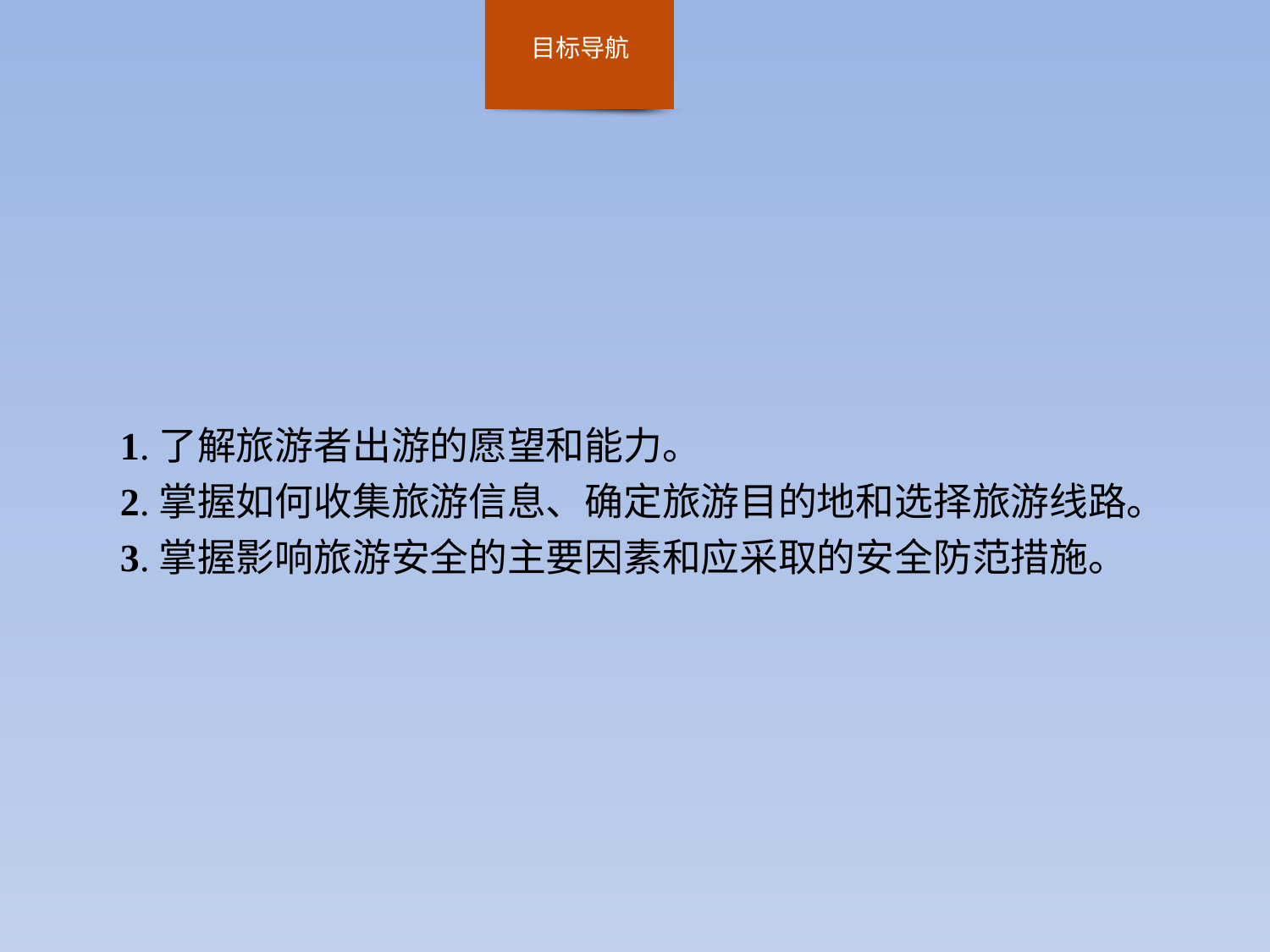

1.了解旅游者出游的愿望和能力。
2.掌握如何收集旅游信息、确定旅游目的地和选择旅游线路。
3.掌握影响旅游安全的主要因素和应采取的安全防范措施。